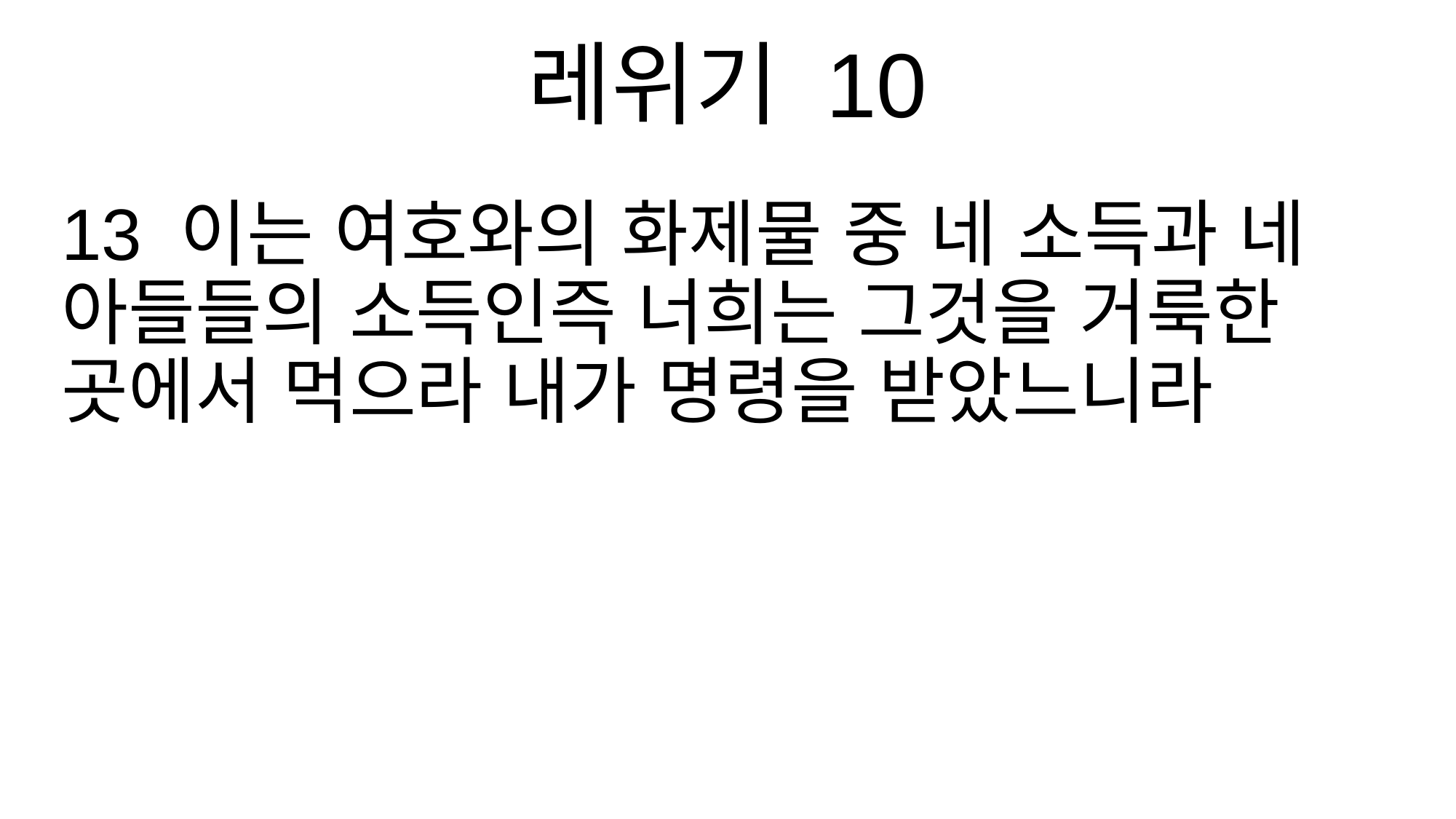

레위기 10
13 이는 여호와의 화제물 중 네 소득과 네 아들들의 소득인즉 너희는 그것을 거룩한 곳에서 먹으라 내가 명령을 받았느니라